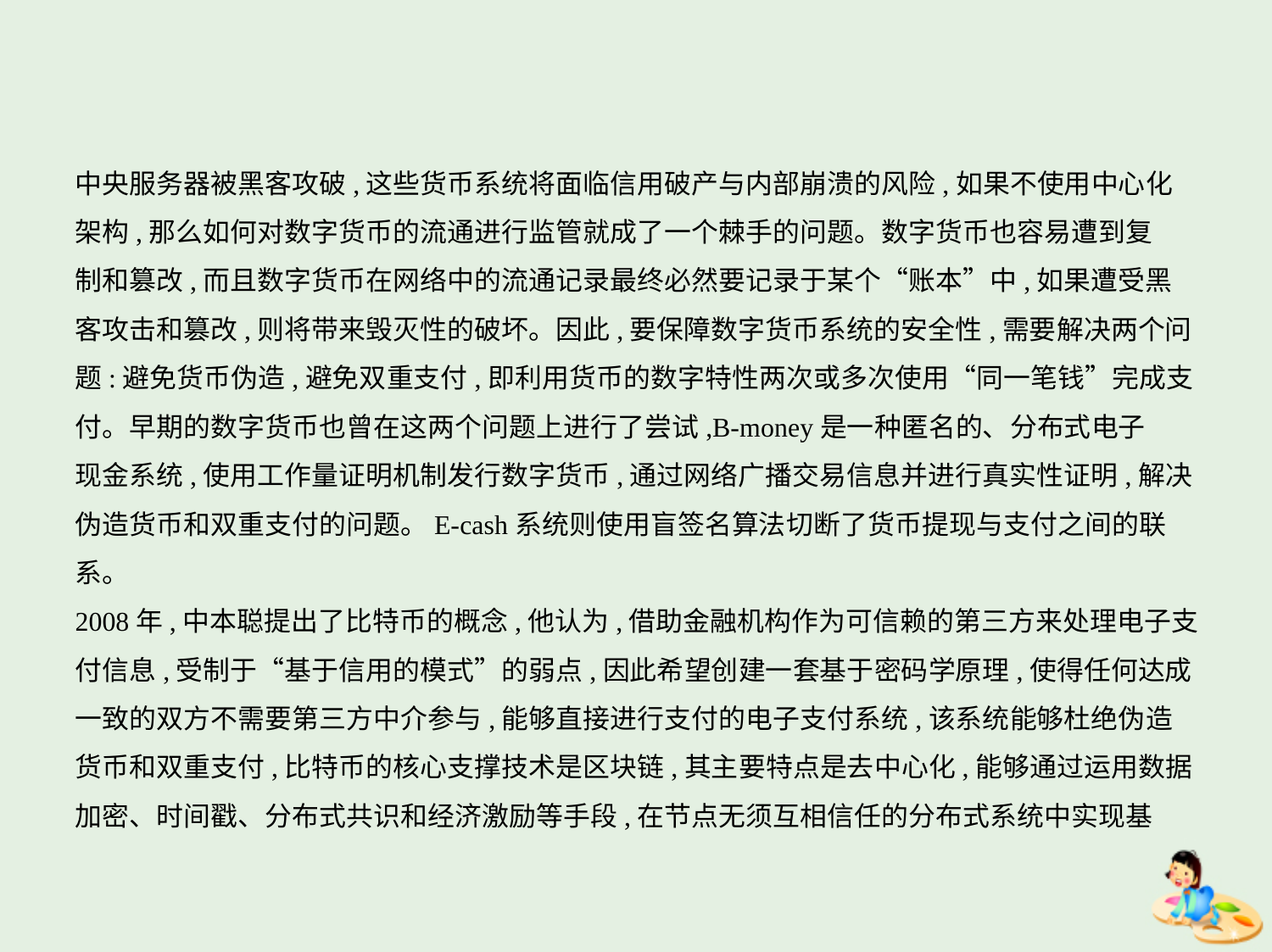

中央服务器被黑客攻破,这些货币系统将面临信用破产与内部崩溃的风险,如果不使用中心化
架构,那么如何对数字货币的流通进行监管就成了一个棘手的问题。数字货币也容易遭到复
制和篡改,而且数字货币在网络中的流通记录最终必然要记录于某个“账本”中,如果遭受黑
客攻击和篡改,则将带来毁灭性的破坏。因此,要保障数字货币系统的安全性,需要解决两个问
题:避免货币伪造,避免双重支付,即利用货币的数字特性两次或多次使用“同一笔钱”完成支
付。早期的数字货币也曾在这两个问题上进行了尝试,B-money是一种匿名的、分布式电子
现金系统,使用工作量证明机制发行数字货币,通过网络广播交易信息并进行真实性证明,解决
伪造货币和双重支付的问题。E-cash系统则使用盲签名算法切断了货币提现与支付之间的联
系。
2008年,中本聪提出了比特币的概念,他认为,借助金融机构作为可信赖的第三方来处理电子支
付信息,受制于“基于信用的模式”的弱点,因此希望创建一套基于密码学原理,使得任何达成
一致的双方不需要第三方中介参与,能够直接进行支付的电子支付系统,该系统能够杜绝伪造
货币和双重支付,比特币的核心支撑技术是区块链,其主要特点是去中心化,能够通过运用数据
加密、时间戳、分布式共识和经济激励等手段,在节点无须互相信任的分布式系统中实现基